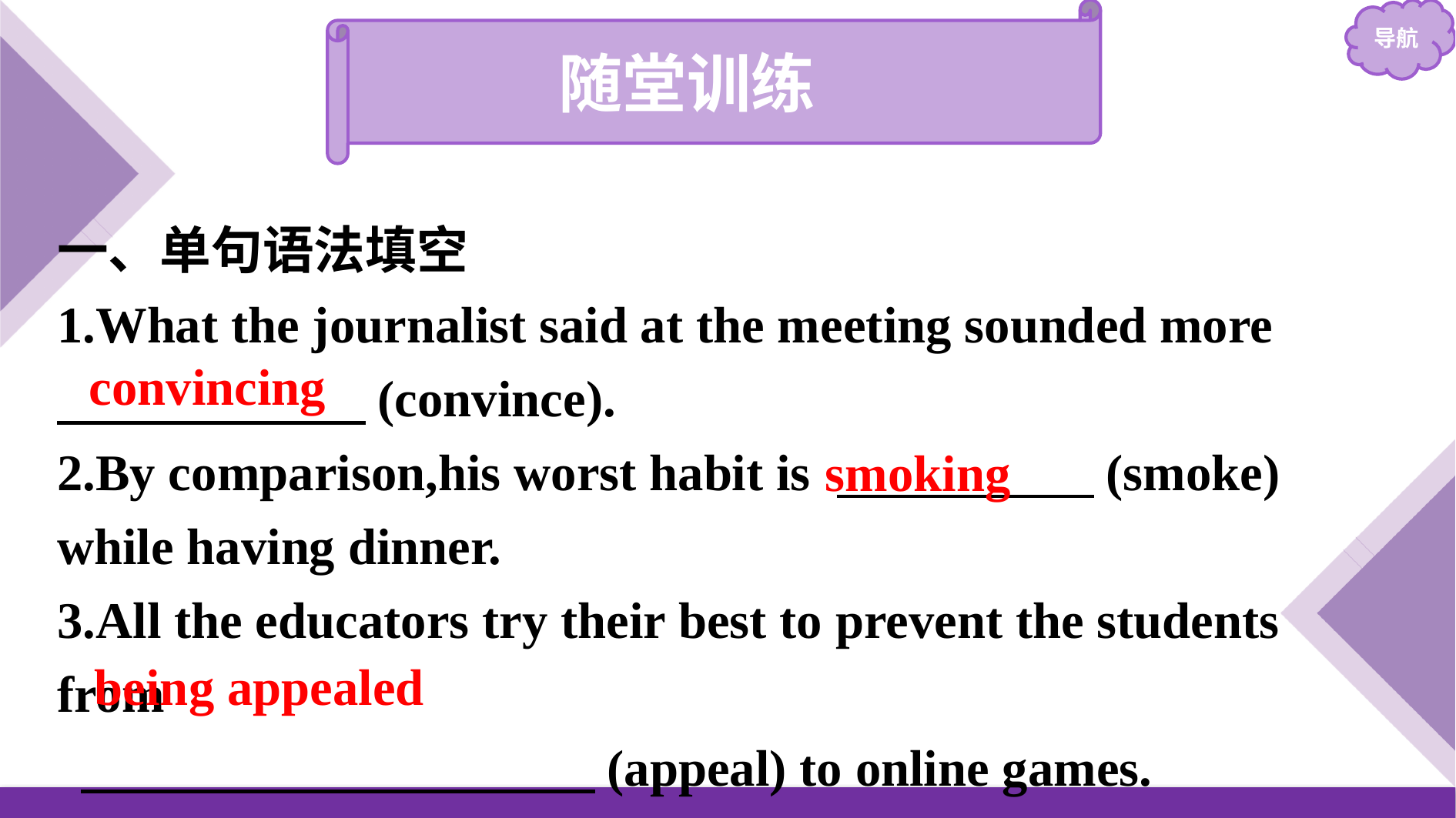

随堂训练
一、单句语法填空
1.What the journalist said at the meeting sounded more
　　　　　　(convince).
2.By comparison,his worst habit is 　　　　　(smoke) while having dinner.
3.All the educators try their best to prevent the students from
 　　　　　　　　　　(appeal) to online games.
convincing
smoking
being appealed